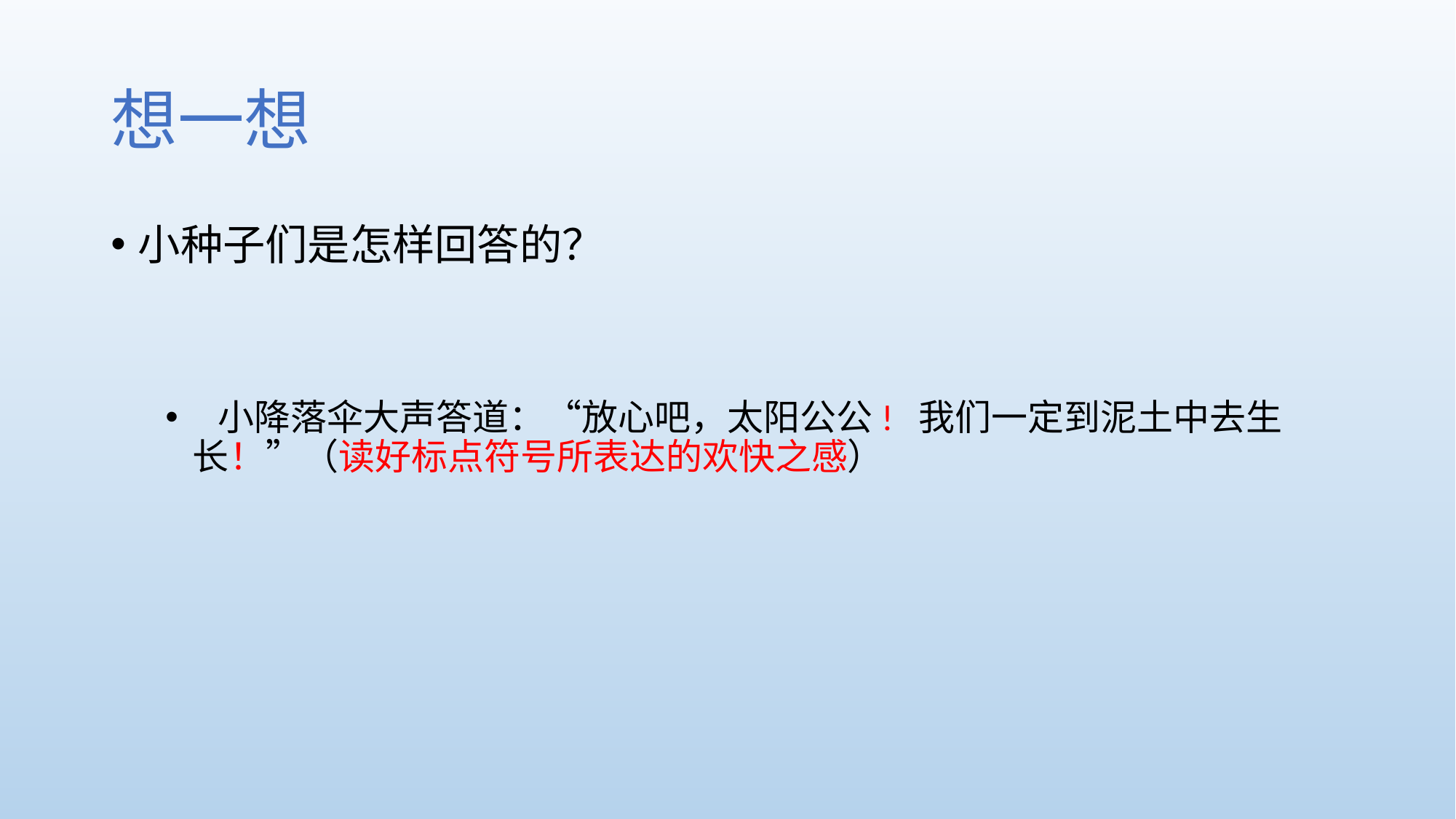

# 想一想
小种子们是怎样回答的？

  小降落伞大声答道：“放心吧，太阳公公!  我们一定到泥土中去生长！”（读好标点符号所表达的欢快之感）